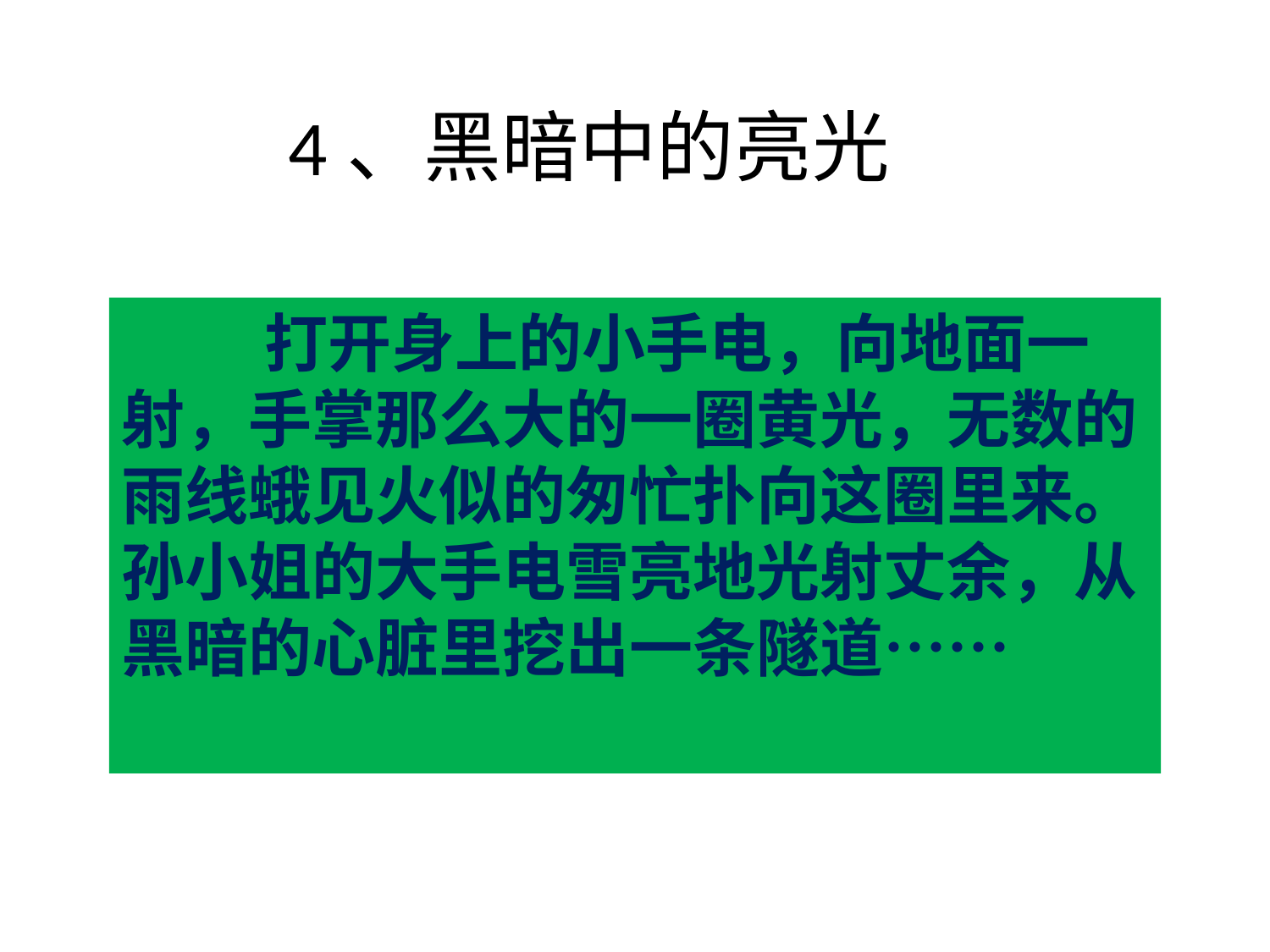

# 4、黑暗中的亮光
         打开身上的小手电，向地面一射，手掌那么大的一圈黄光，无数的雨线蛾见火似的匆忙扑向这圈里来。孙小姐的大手电雪亮地光射丈余，从黑暗的心脏里挖出一条隧道……